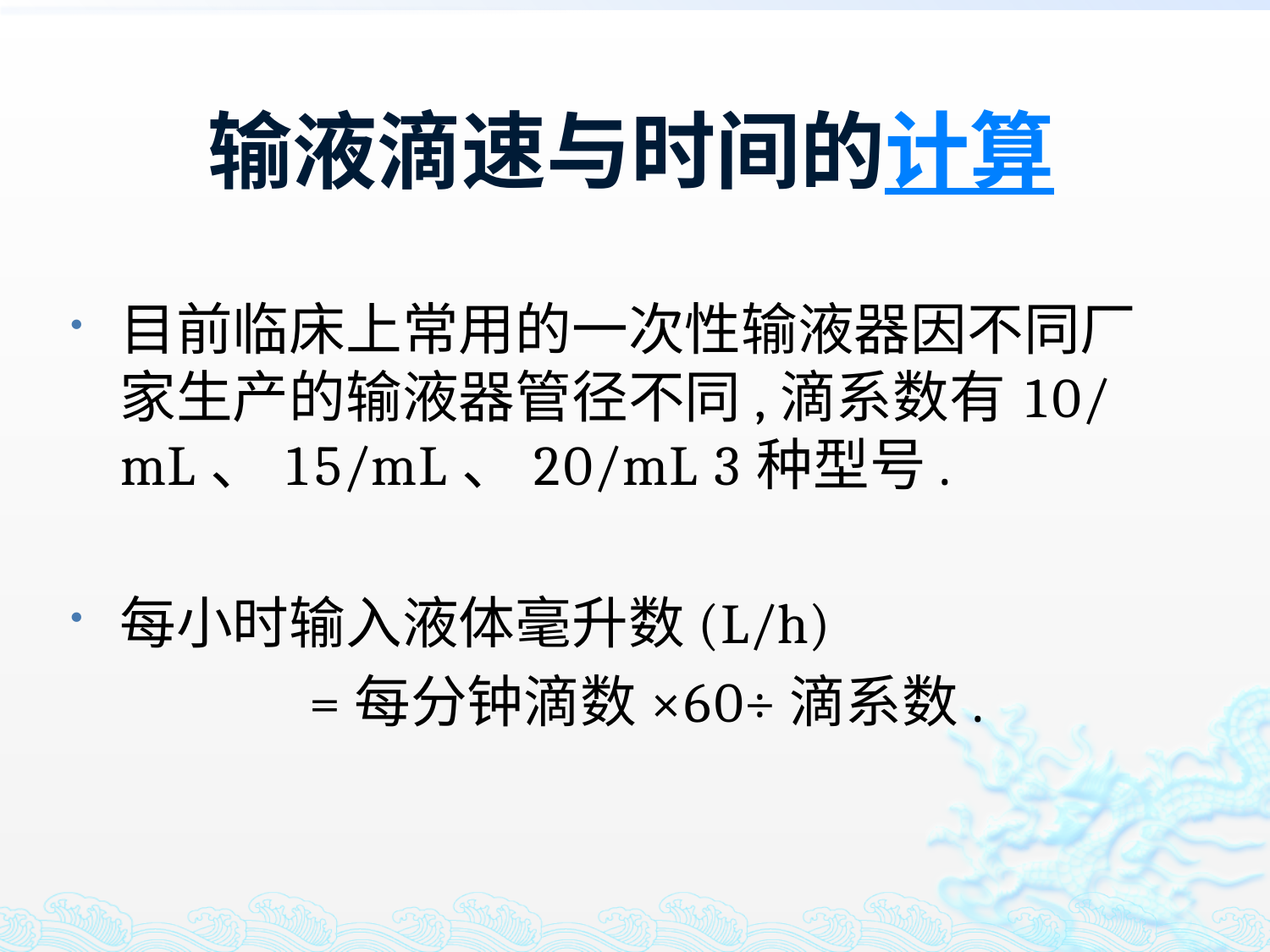

# 输液滴速与时间的计算
目前临床上常用的一次性输液器因不同厂家生产的输液器管径不同,滴系数有10/mL、15/mL、20/mL 3种型号.

每小时输入液体毫升数(L/h)
                   =每分钟滴数×60÷滴系数.